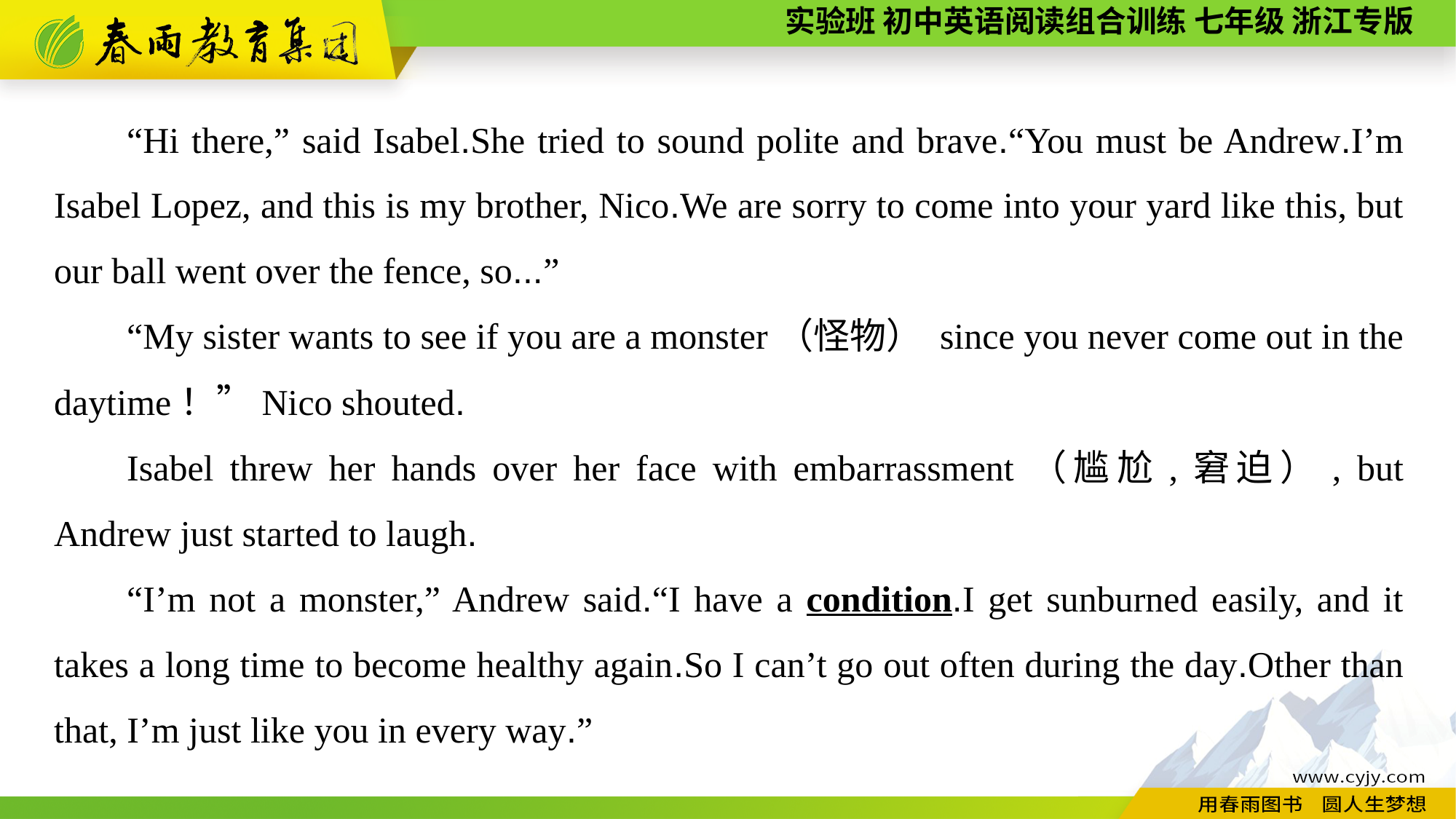

“Hi there,” said Isabel.She tried to sound polite and brave.“You must be Andrew.I’m Isabel Lopez, and this is my brother, Nico.We are sorry to come into your yard like this, but our ball went over the fence, so...”
“My sister wants to see if you are a monster（怪物） since you never come out in the daytime！”Nico shouted.
Isabel threw her hands over her face with embarrassment（尴尬,窘迫）, but Andrew just started to laugh.
“I’m not a monster,” Andrew said.“I have a condition.I get sunburned easily, and it takes a long time to become healthy again.So I can’t go out often during the day.Other than that, I’m just like you in every way.”